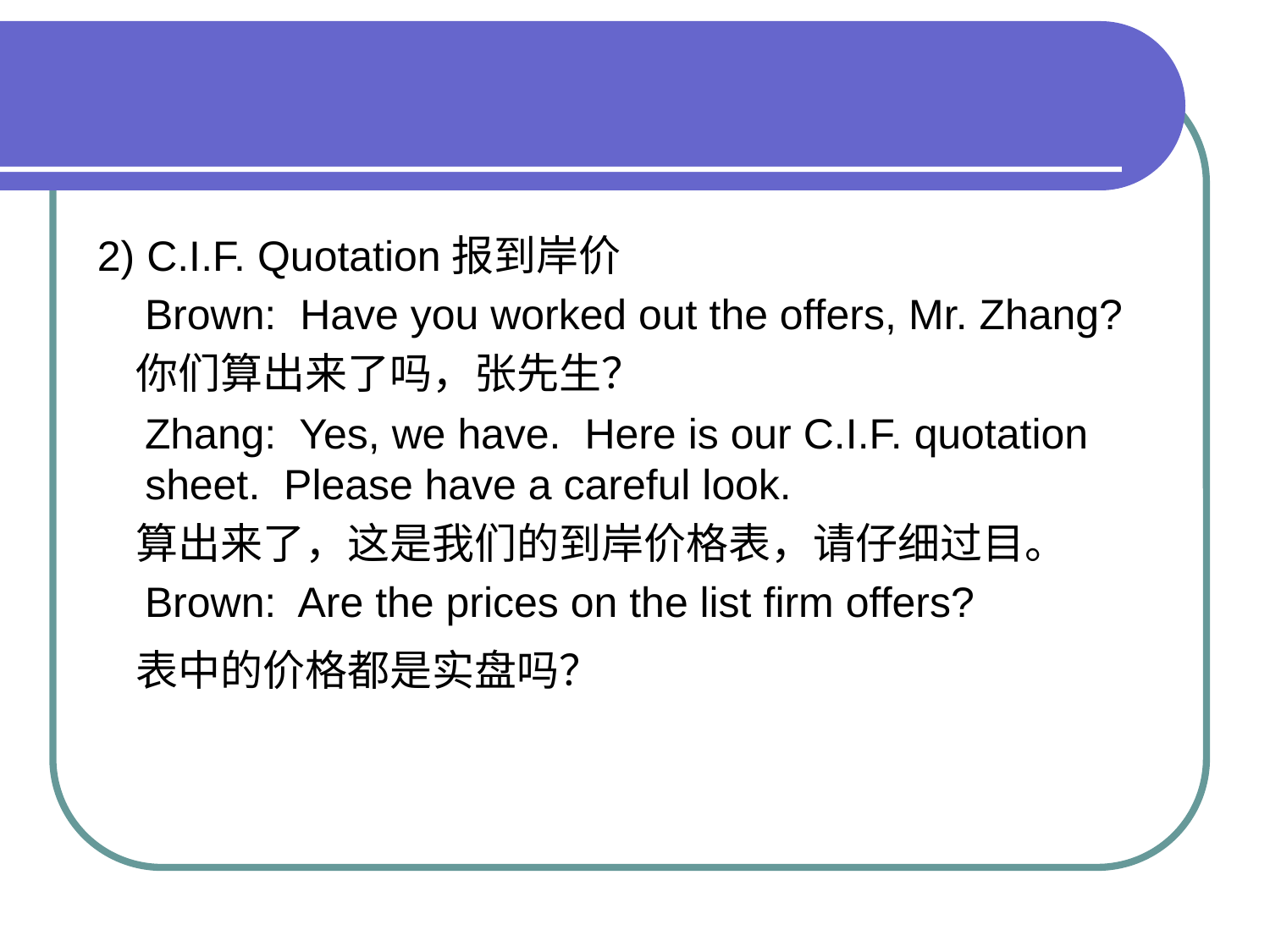

#
2) C.I.F. Quotation报到岸价
    Brown:  Have you worked out the offers, Mr. Zhang?
   你们算出来了吗，张先生？
    Zhang:  Yes, we have.  Here is our C.I.F. quotation sheet.  Please have a careful look.
   算出来了，这是我们的到岸价格表，请仔细过目。
    Brown:  Are the prices on the list firm offers?
   表中的价格都是实盘吗？